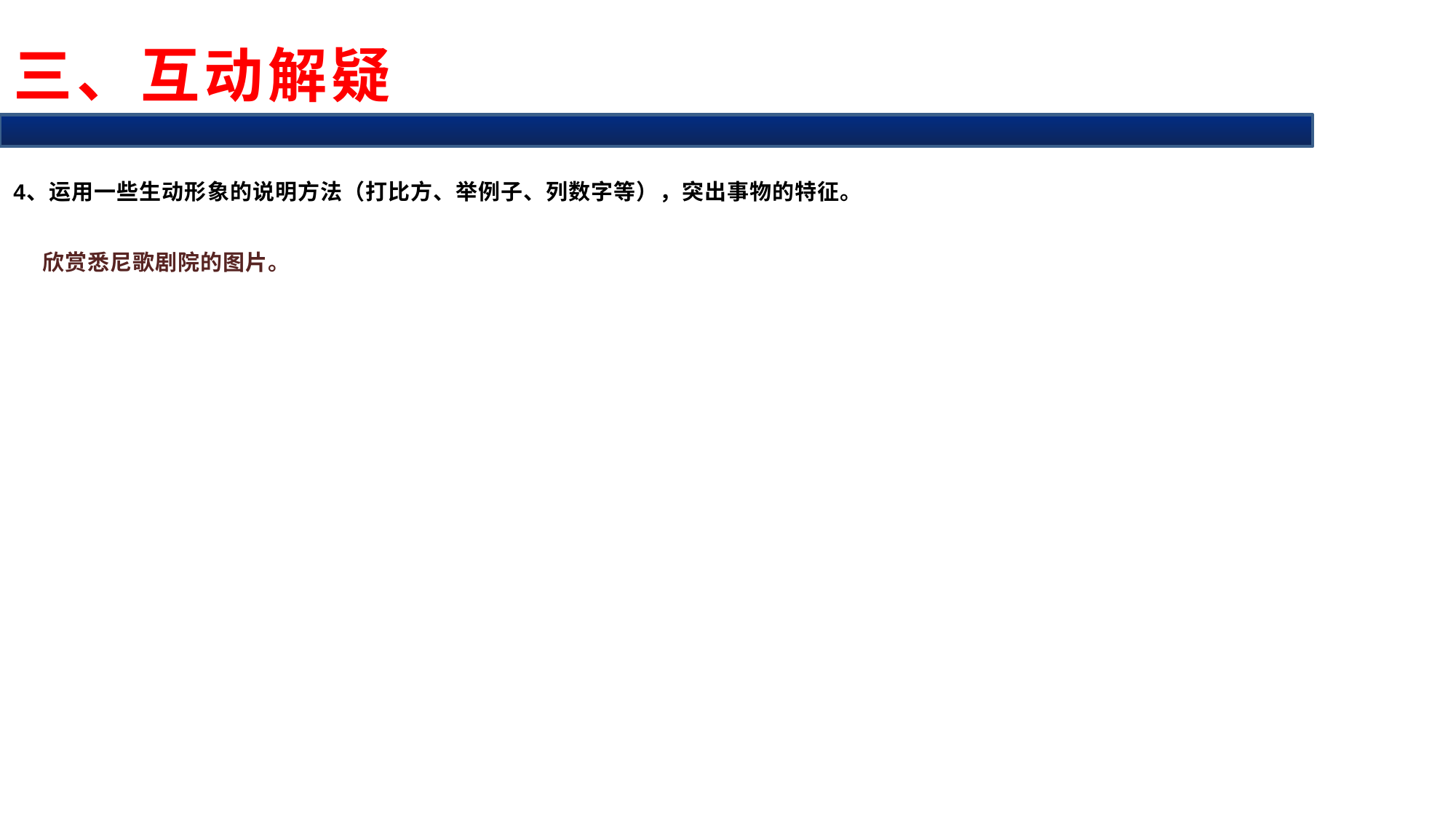

三、互动解疑

4、运用一些生动形象的说明方法（打比方、举例子、列数字等），突出事物的特征。

     欣赏悉尼歌剧院的图片。